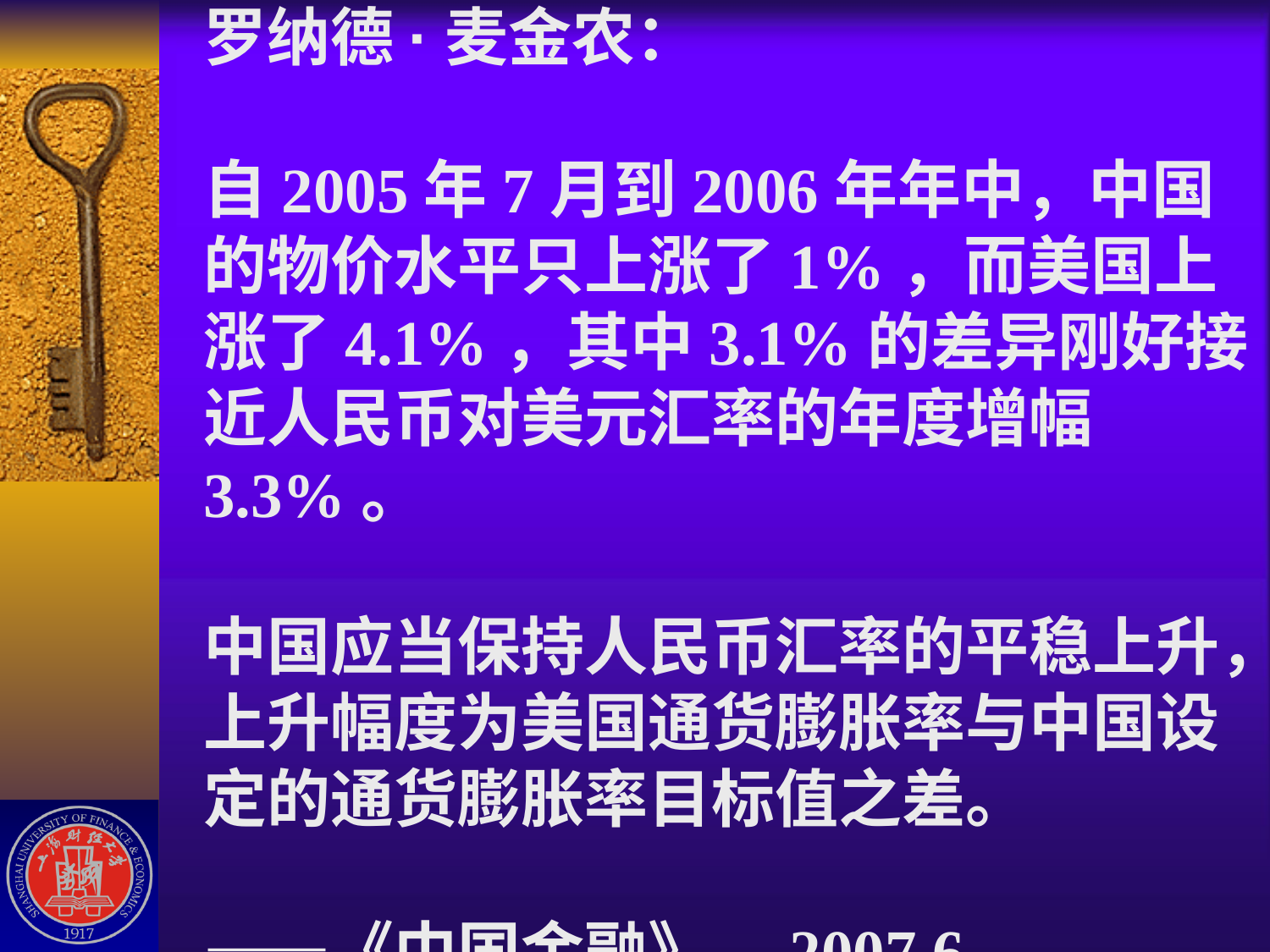

# 罗纳德·麦金农： 自2005年7月到2006年年中，中国的物价水平只上涨了1%，而美国上涨了4.1%，其中3.1%的差异刚好接近人民币对美元汇率的年度增幅3.3%。 中国应当保持人民币汇率的平稳上升，上升幅度为美国通货膨胀率与中国设定的通货膨胀率目标值之差。 ——《中国金融》，2007.6